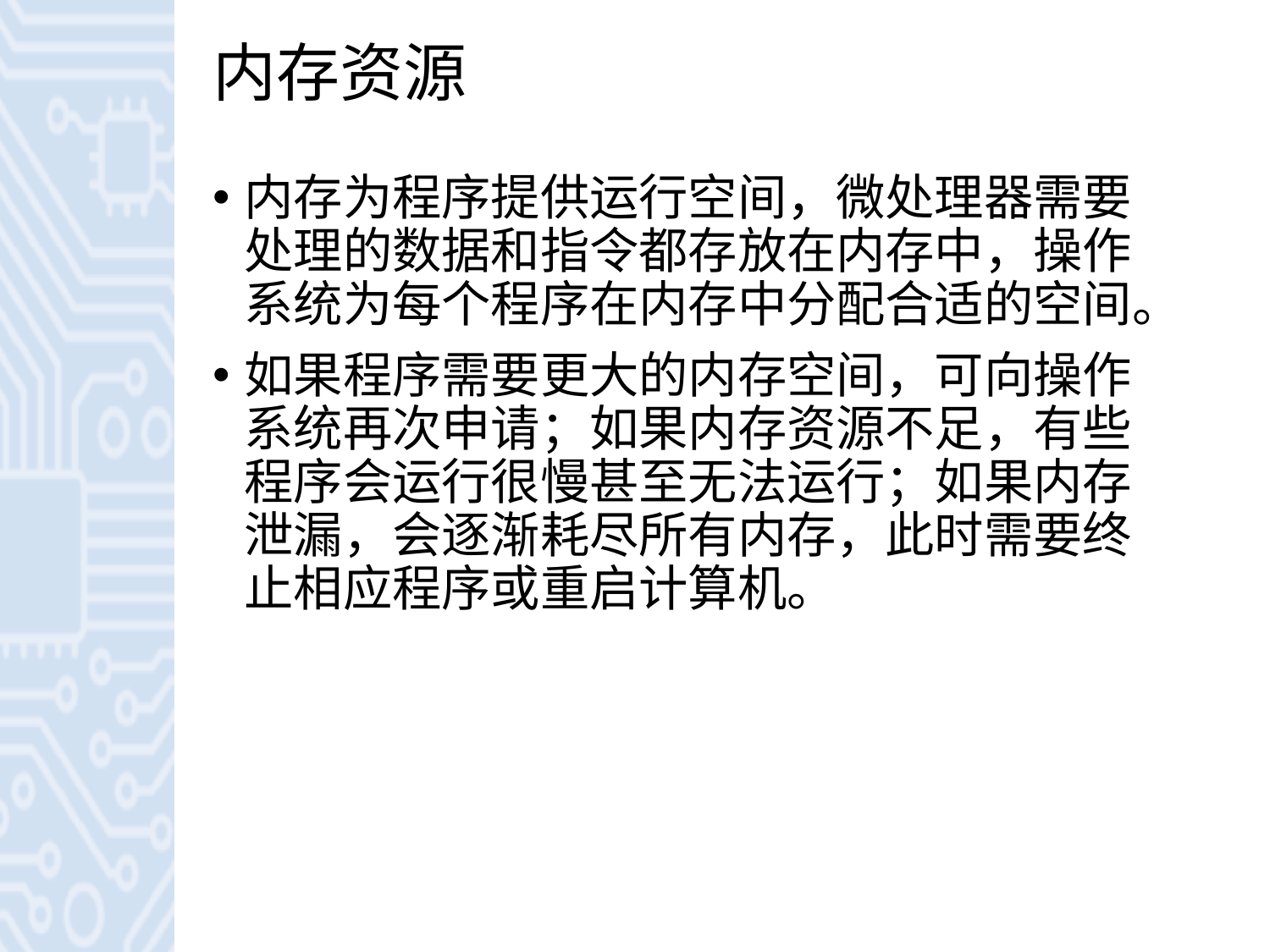

# 内存资源
内存为程序提供运行空间，微处理器需要处理的数据和指令都存放在内存中，操作系统为每个程序在内存中分配合适的空间。
如果程序需要更大的内存空间，可向操作系统再次申请；如果内存资源不足，有些程序会运行很慢甚至无法运行；如果内存泄漏，会逐渐耗尽所有内存，此时需要终止相应程序或重启计算机。